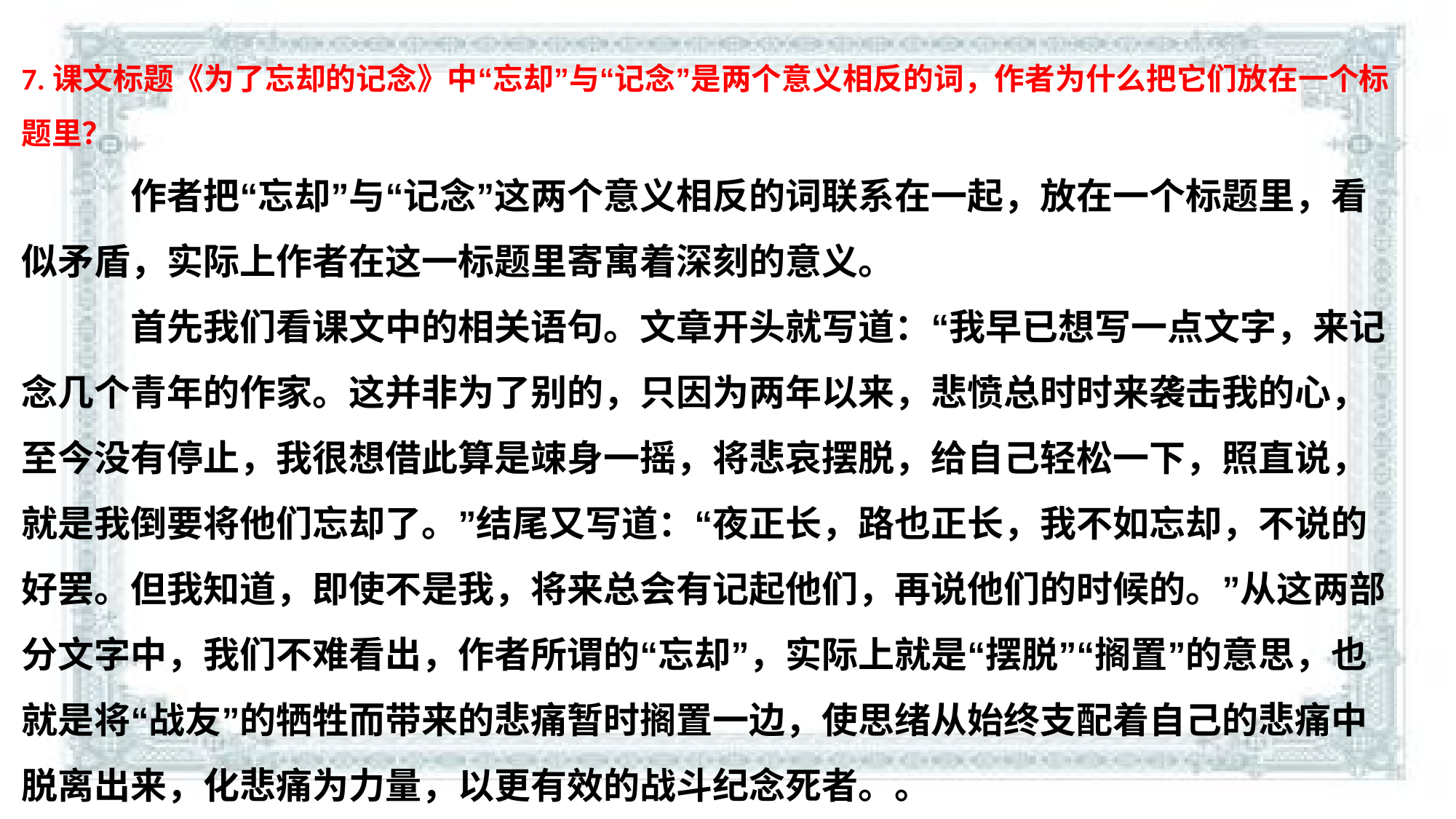

7.课文标题《为了忘却的记念》中“忘却”与“记念”是两个意义相反的词，作者为什么把它们放在一个标题里？
	作者把“忘却”与“记念”这两个意义相反的词联系在一起，放在一个标题里，看似矛盾，实际上作者在这一标题里寄寓着深刻的意义。
	首先我们看课文中的相关语句。文章开头就写道：“我早已想写一点文字，来记念几个青年的作家。这并非为了别的，只因为两年以来，悲愤总时时来袭击我的心，至今没有停止，我很想借此算是竦身一摇，将悲哀摆脱，给自己轻松一下，照直说，就是我倒要将他们忘却了。”结尾又写道：“夜正长，路也正长，我不如忘却，不说的好罢。但我知道，即使不是我，将来总会有记起他们，再说他们的时候的。”从这两部分文字中，我们不难看出，作者所谓的“忘却”，实际上就是“摆脱”“搁置”的意思，也就是将“战友”的牺牲而带来的悲痛暂时搁置一边，使思绪从始终支配着自己的悲痛中脱离出来，化悲痛为力量，以更有效的战斗纪念死者。。